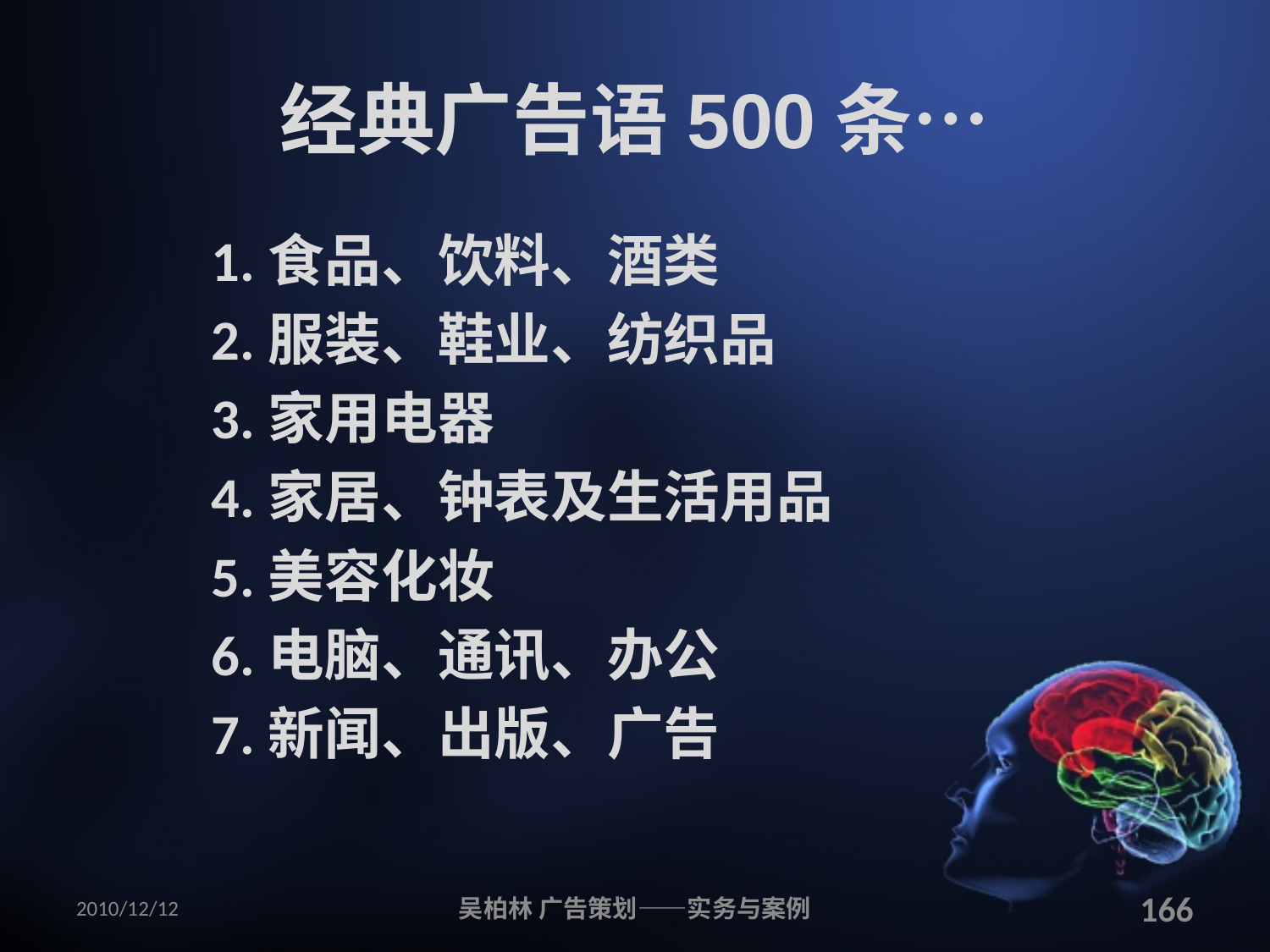

# 经典广告语500条…
1.食品、饮料、酒类
2.服装、鞋业、纺织品
3.家用电器
4.家居、钟表及生活用品
5.美容化妆
6.电脑、通讯、办公
7.新闻、出版、广告
2010/12/12
吴柏林 广告策划——实务与案例
166